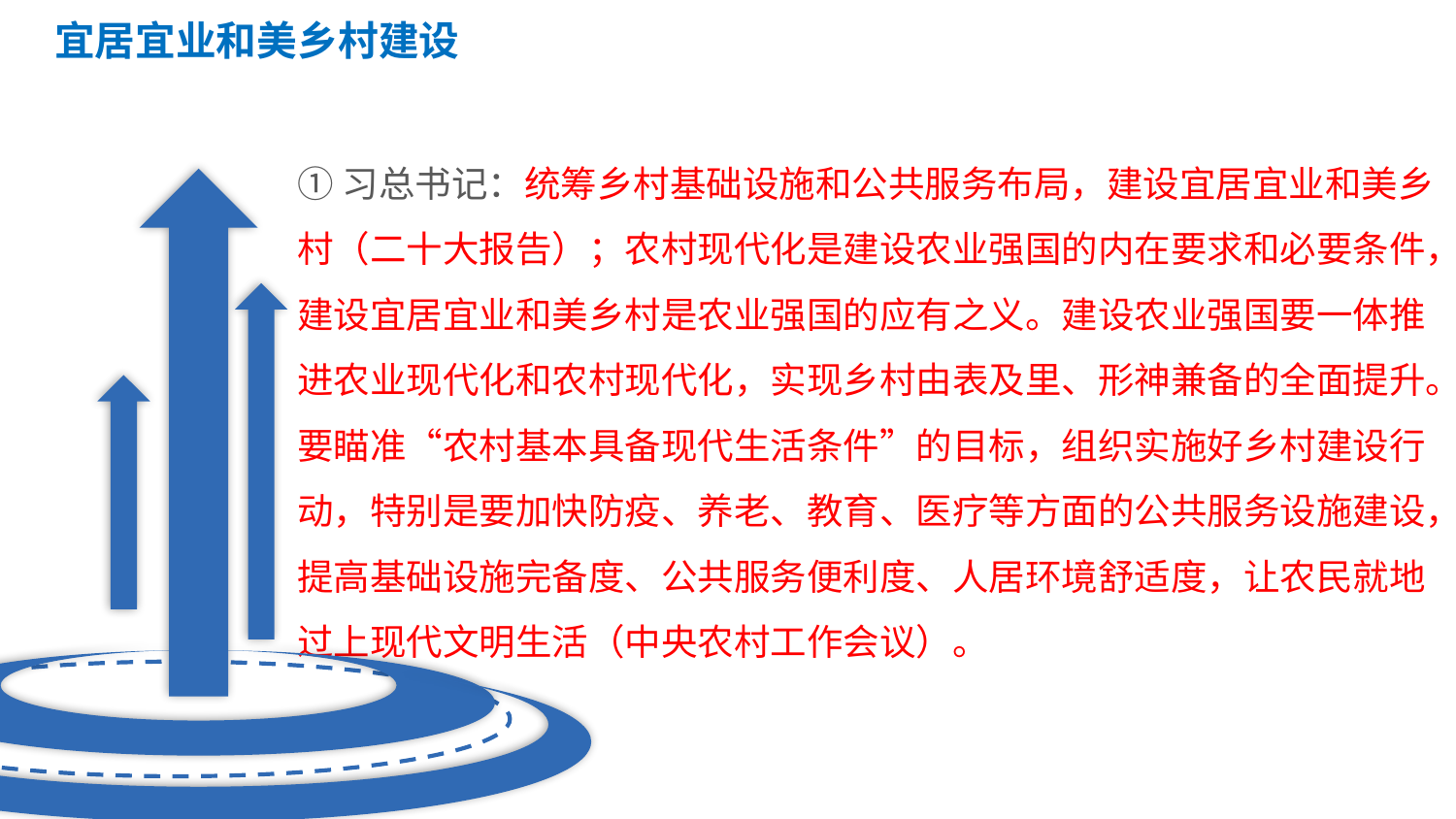

宜居宜业和美乡村建设
①习总书记：统筹乡村基础设施和公共服务布局，建设宜居宜业和美乡村（二十大报告）；农村现代化是建设农业强国的内在要求和必要条件，建设宜居宜业和美乡村是农业强国的应有之义。建设农业强国要一体推进农业现代化和农村现代化，实现乡村由表及里、形神兼备的全面提升。要瞄准“农村基本具备现代生活条件”的目标，组织实施好乡村建设行动，特别是要加快防疫、养老、教育、医疗等方面的公共服务设施建设，提高基础设施完备度、公共服务便利度、人居环境舒适度，让农民就地过上现代文明生活（中央农村工作会议）。